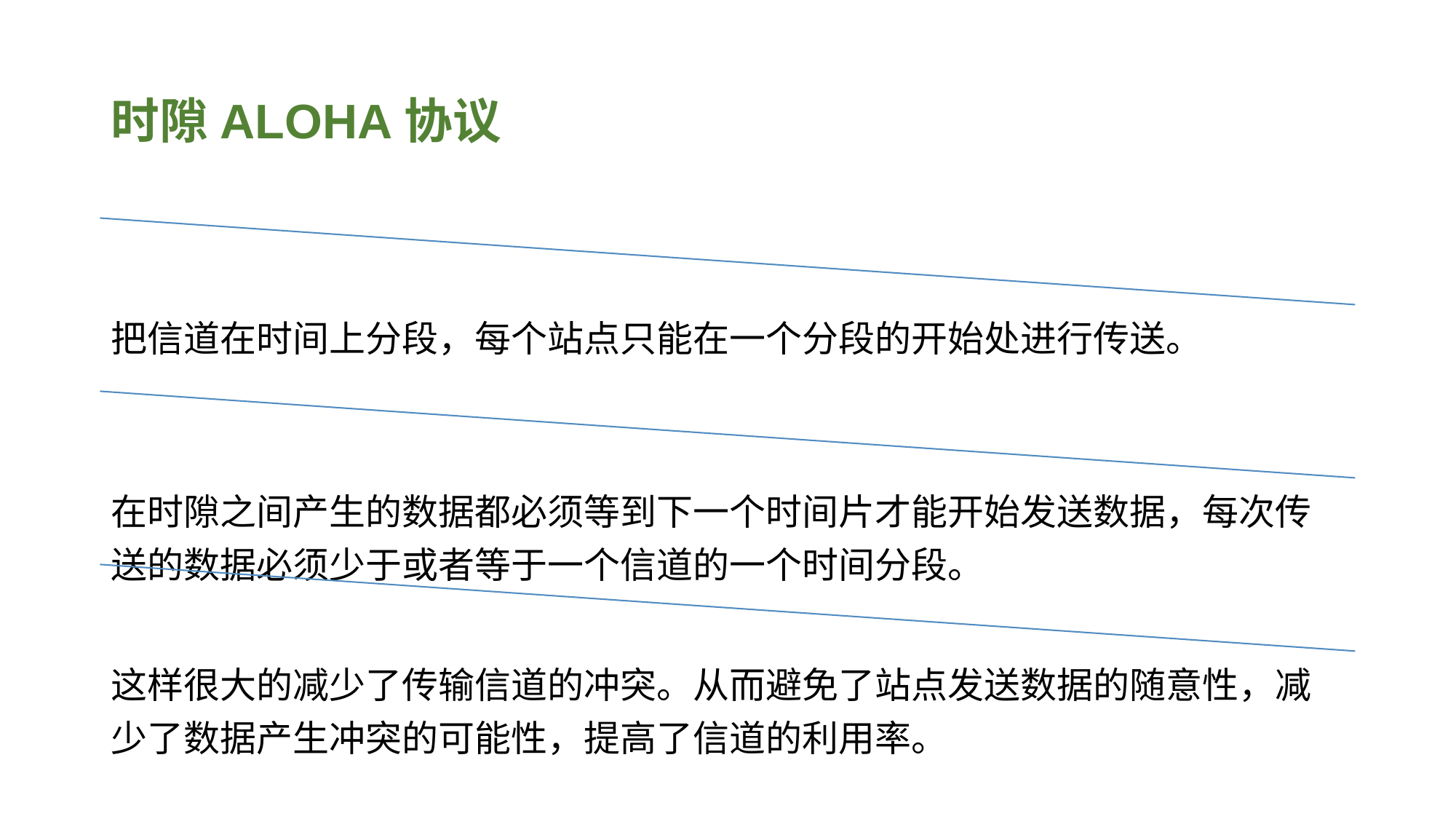

# 时隙ALOHA协议
把信道在时间上分段，每个站点只能在一个分段的开始处进行传送。
在时隙之间产生的数据都必须等到下一个时间片才能开始发送数据，每次传送的数据必须少于或者等于一个信道的一个时间分段。
这样很大的减少了传输信道的冲突。从而避免了站点发送数据的随意性，减少了数据产生冲突的可能性，提高了信道的利用率。